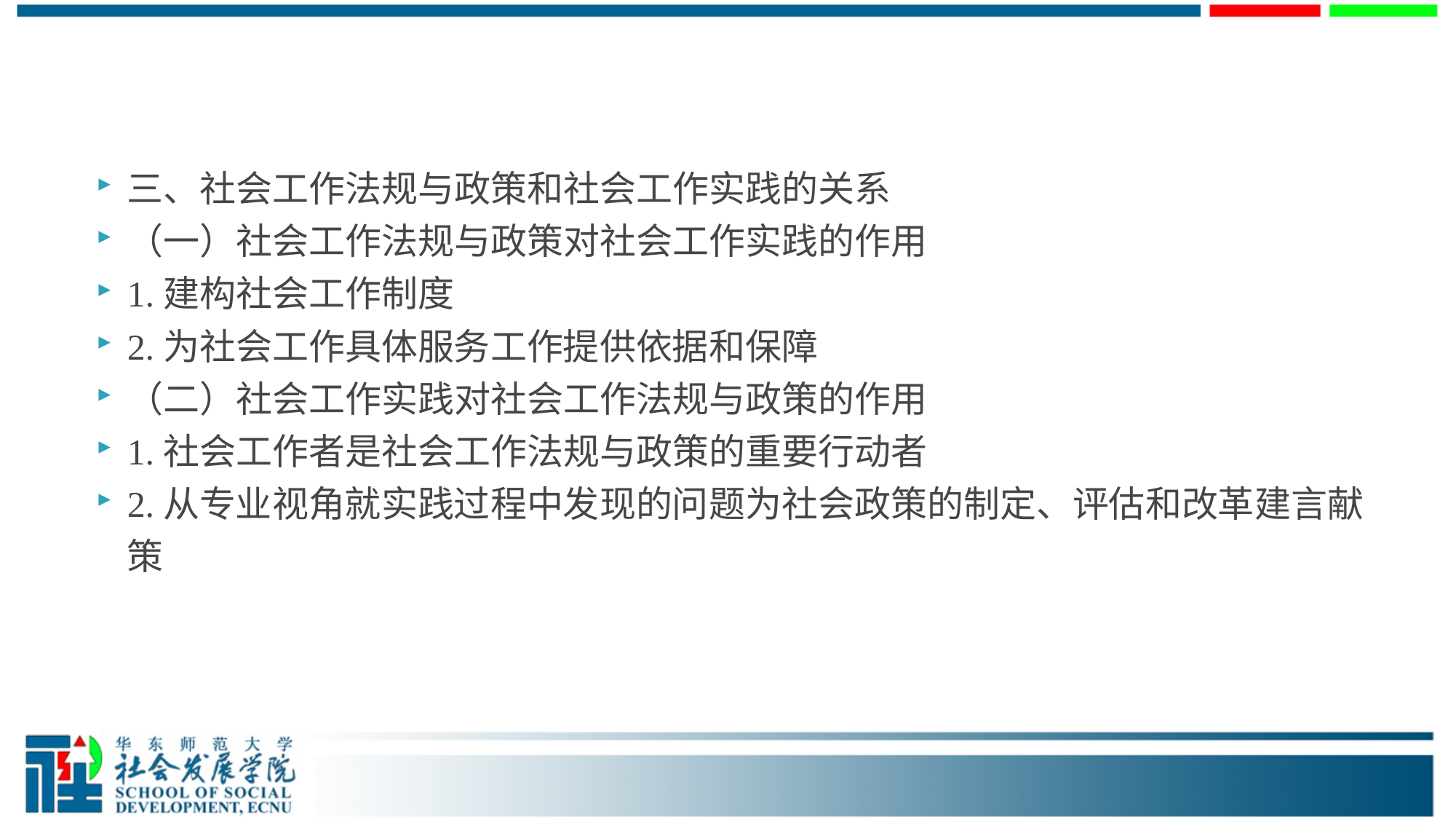

三、社会工作法规与政策和社会工作实践的关系
（一）社会工作法规与政策对社会工作实践的作用
1.建构社会工作制度
2.为社会工作具体服务工作提供依据和保障
（二）社会工作实践对社会工作法规与政策的作用
1.社会工作者是社会工作法规与政策的重要行动者
2.从专业视角就实践过程中发现的问题为社会政策的制定、评估和改革建言献策